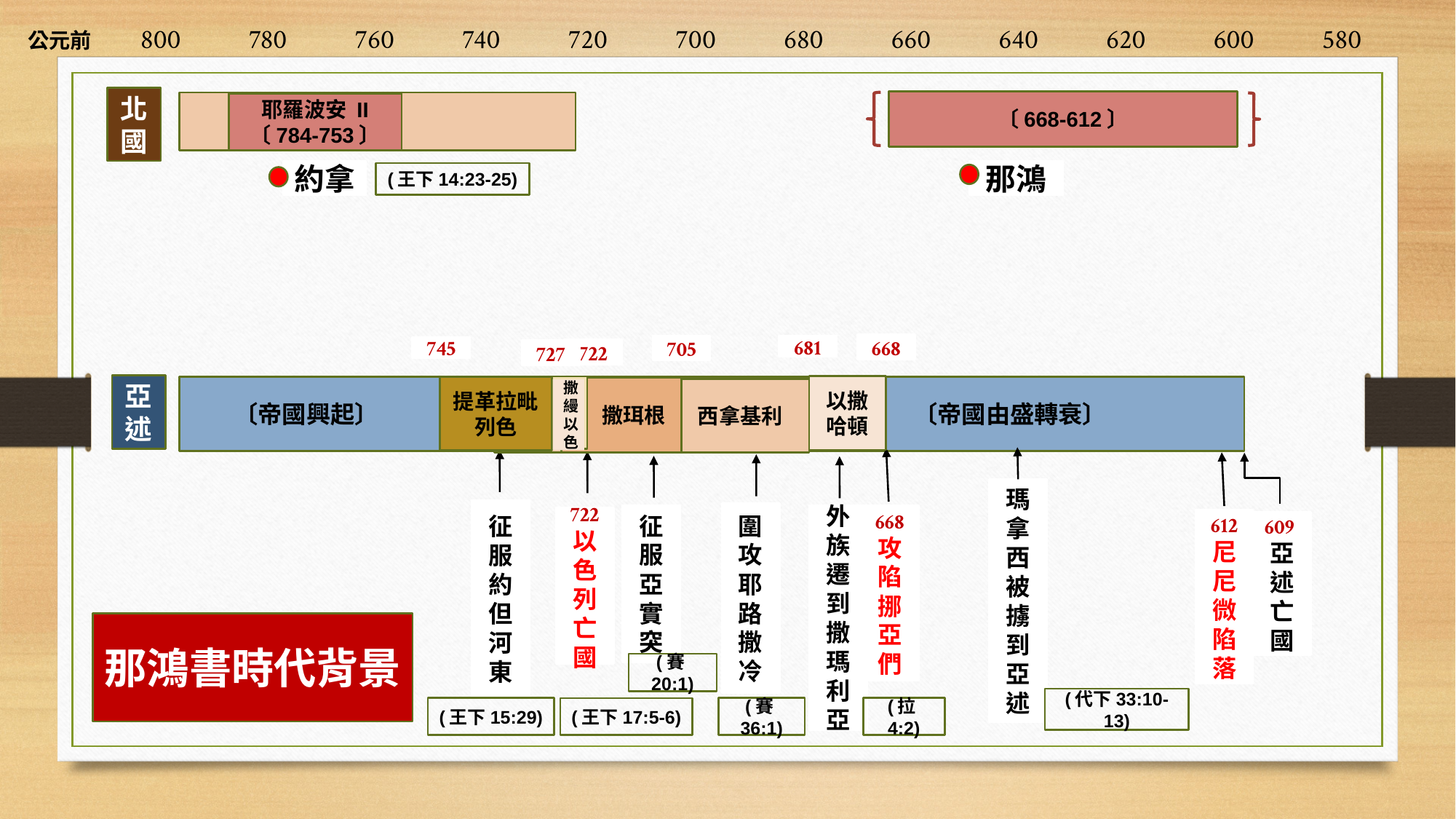

800           780           760           740           720           700           680           660           640           620           600           580
公元前
北國
〔668-612〕

耶羅波安 II
〔784-753〕
那鴻
約拿
(王下14:23-25)

668
705
681
745
722
727
亞述
以撒哈頓

       〔帝國興起〕                                                                                                  〔帝國由盛轉衰〕
提革拉毗列色
    撒珥根
                                   西拿基利
撒縵以色
瑪拿西被擄到亞述
征服約但河東
圍攻耶路撒冷
外族遷到撒 瑪利亞
668
攻陷挪亞們
征服亞實突
722
以色列亡國
612
尼尼微陷落
609亞述亡國
那鴻書時代背景
(賽20:1)
(代下33:10-13)
(賽36:1)
(拉4:2)
(王下15:29)
(王下17:5-6)